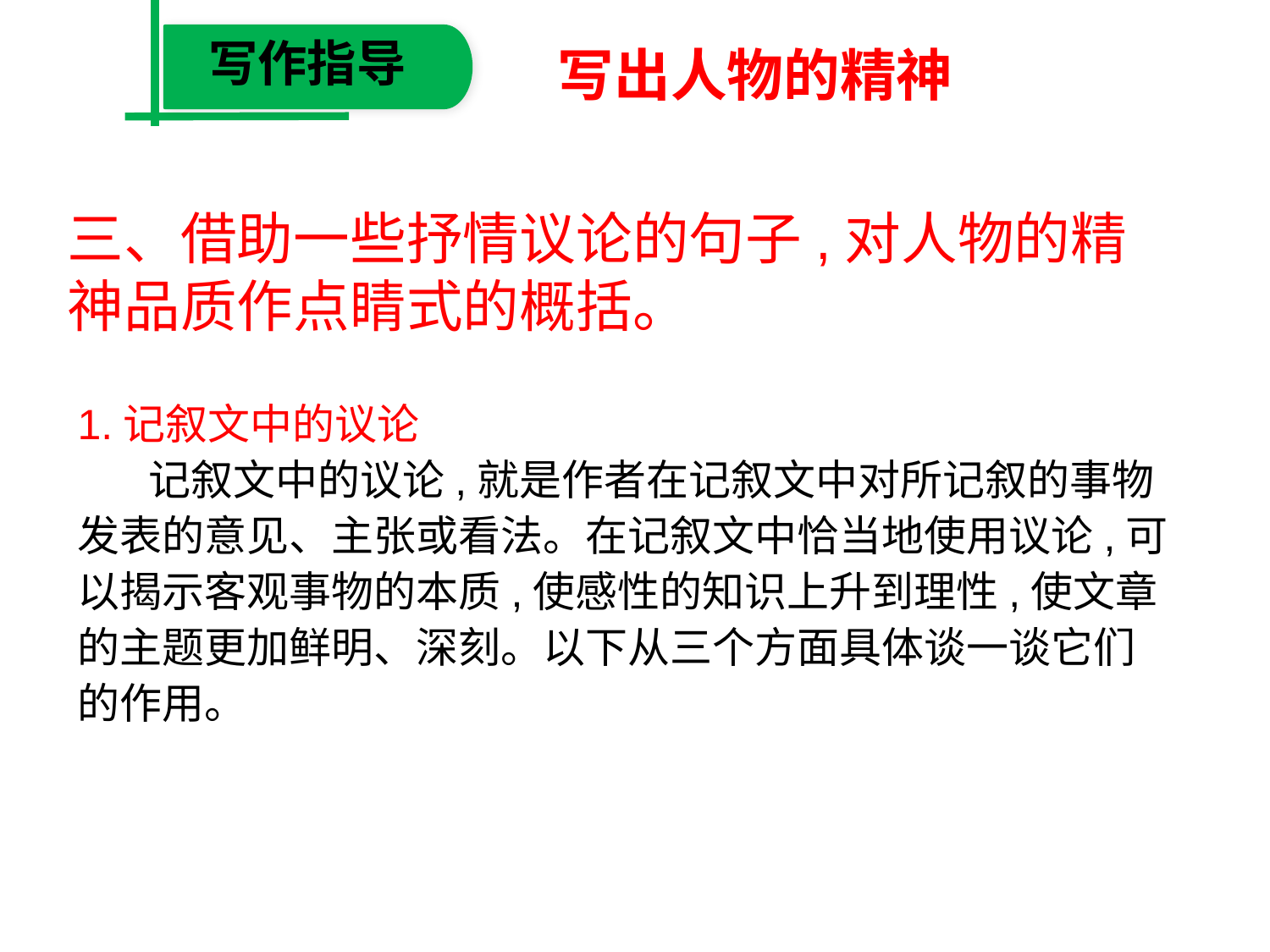

写出人物的精神

写作指导
三、借助一些抒情议论的句子,对人物的精神品质作点睛式的概括。
1.记叙文中的议论
　   记叙文中的议论,就是作者在记叙文中对所记叙的事物发表的意见、主张或看法。在记叙文中恰当地使用议论,可以揭示客观事物的本质,使感性的知识上升到理性,使文章的主题更加鲜明、深刻。以下从三个方面具体谈一谈它们的作用。